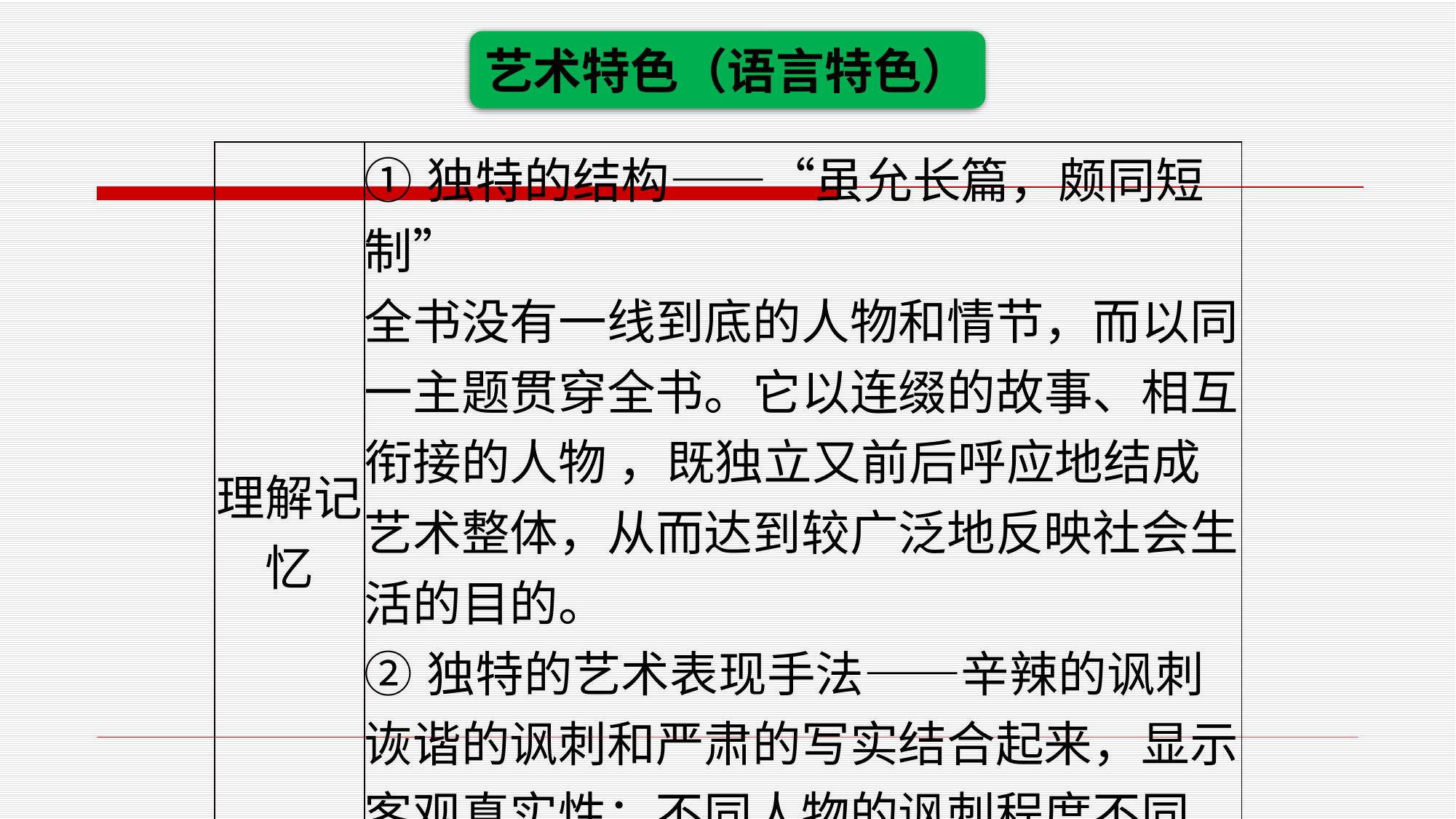

艺术特色（语言特色）
| 理解记忆 | ①独特的结构——“虽允长篇，颇同短制” 全书没有一线到底的人物和情节，而以同一主题贯穿全书。它以连缀的故事、相互衔接的人物 ，既独立又前后呼应地结成艺术整体，从而达到较广泛地反映社会生活的目的。 ②独特的艺术表现手法——辛辣的讽刺 诙谐的讽刺和严肃的写实结合起来，显示客观真实性；不同人物的讽刺程度不同，方式不同； |
| --- | --- |